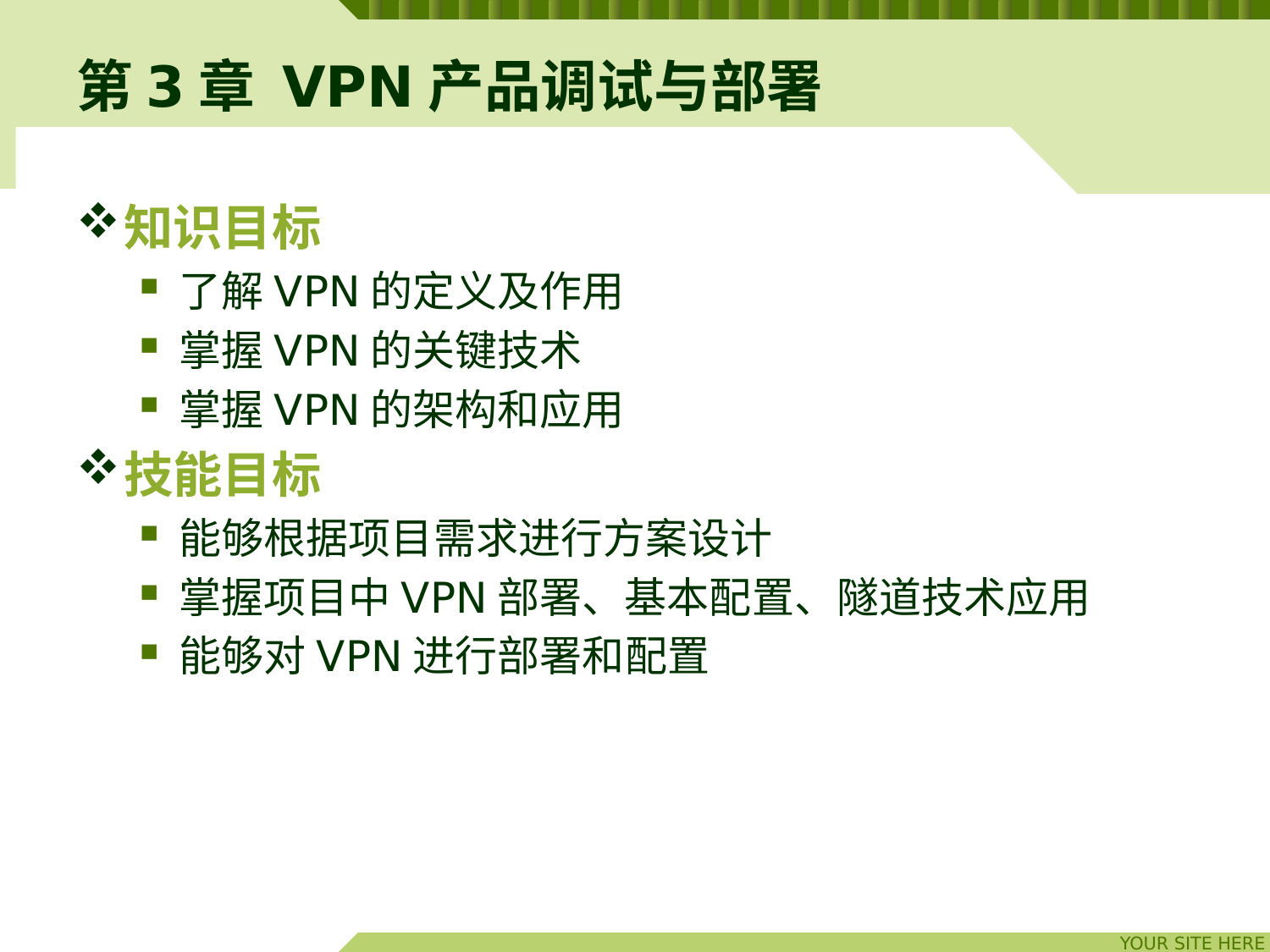

# 第3章 VPN产品调试与部署
知识目标
了解VPN的定义及作用
掌握VPN的关键技术
掌握VPN的架构和应用
技能目标
能够根据项目需求进行方案设计
掌握项目中VPN部署、基本配置、隧道技术应用
能够对VPN进行部署和配置